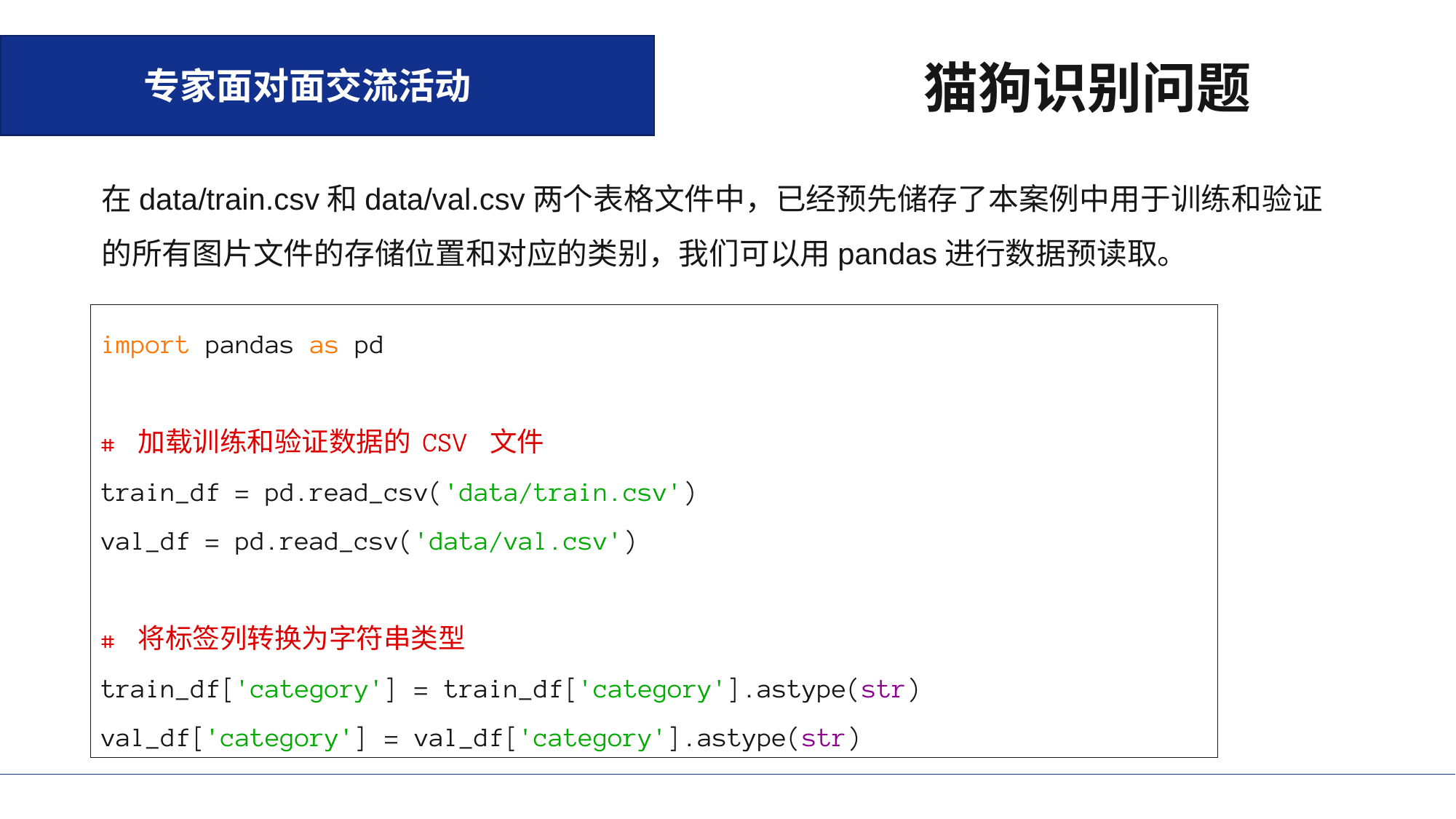

专家面对面交流活动
猫狗识别问题

在data/train.csv和data/val.csv两个表格文件中，已经预先储存了本案例中用于训练和验证的所有图片文件的存储位置和对应的类别，我们可以用pandas进行数据预读取。
import pandas as pd
# 加载训练和验证数据的 CSV 文件
train_df = pd.read_csv('data/train.csv')
val_df = pd.read_csv('data/val.csv')
# 将标签列转换为字符串类型
train_df['category'] = train_df['category'].astype(str)
val_df['category'] = val_df['category'].astype(str)